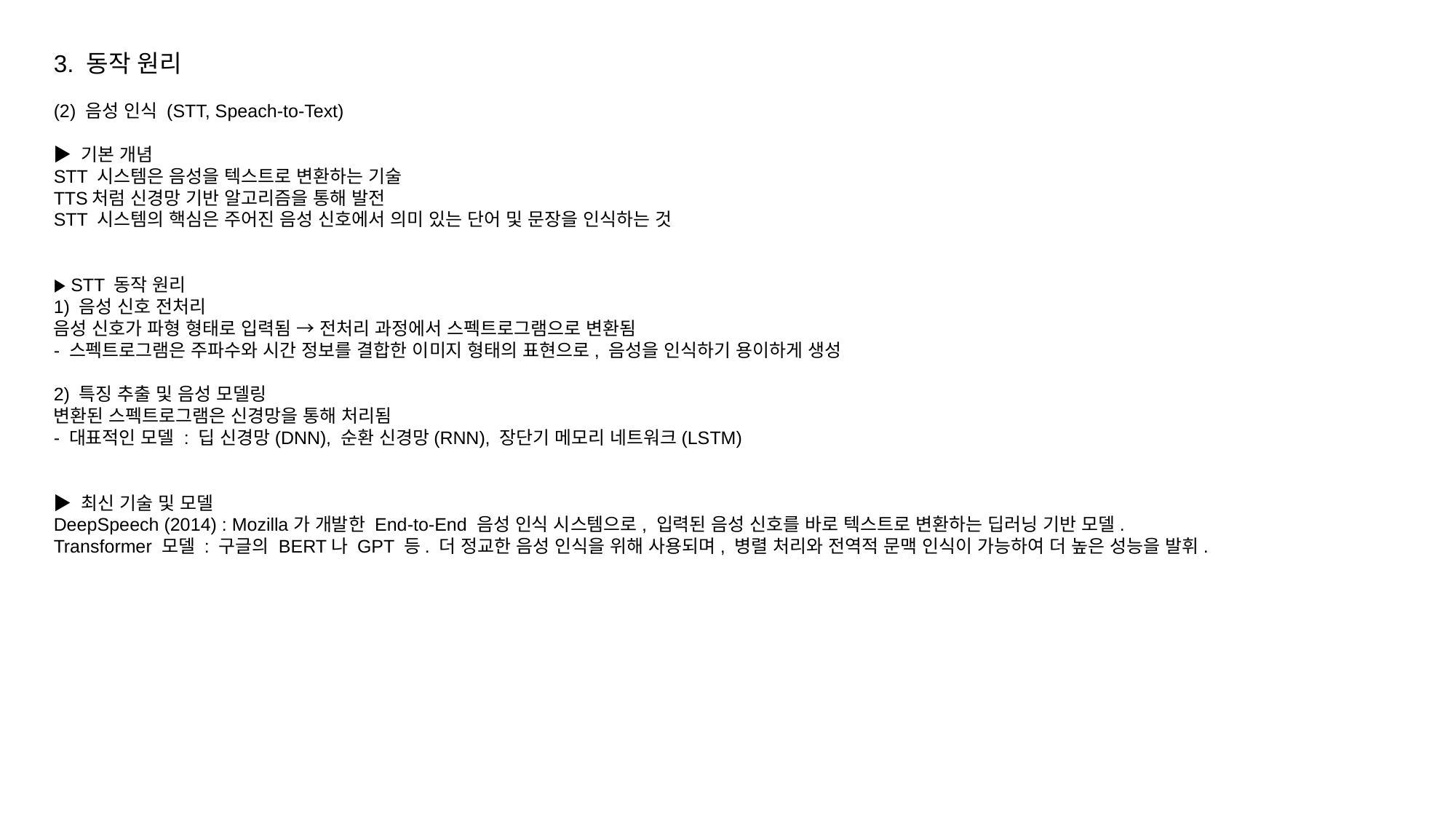

3. 동작 원리

(2) 음성 인식 (STT, Speach-to-Text)

▶ 기본 개념
STT 시스템은 음성을 텍스트로 변환하는 기술
TTS처럼 신경망 기반 알고리즘을 통해 발전
STT 시스템의 핵심은 주어진 음성 신호에서 의미 있는 단어 및 문장을 인식하는 것

▶ STT 동작 원리
1) 음성 신호 전처리
음성 신호가 파형 형태로 입력됨 → 전처리 과정에서 스펙트로그램으로 변환됨
- 스펙트로그램은 주파수와 시간 정보를 결합한 이미지 형태의 표현으로, 음성을 인식하기 용이하게 생성

2) 특징 추출 및 음성 모델링
변환된 스펙트로그램은 신경망을 통해 처리됨
- 대표적인 모델 : 딥 신경망(DNN), 순환 신경망(RNN), 장단기 메모리 네트워크(LSTM)

▶ 최신 기술 및 모델
DeepSpeech (2014) : Mozilla가 개발한 End-to-End 음성 인식 시스템으로, 입력된 음성 신호를 바로 텍스트로 변환하는 딥러닝 기반 모델.
Transformer 모델 : 구글의 BERT나 GPT 등. 더 정교한 음성 인식을 위해 사용되며, 병렬 처리와 전역적 문맥 인식이 가능하여 더 높은 성능을 발휘.